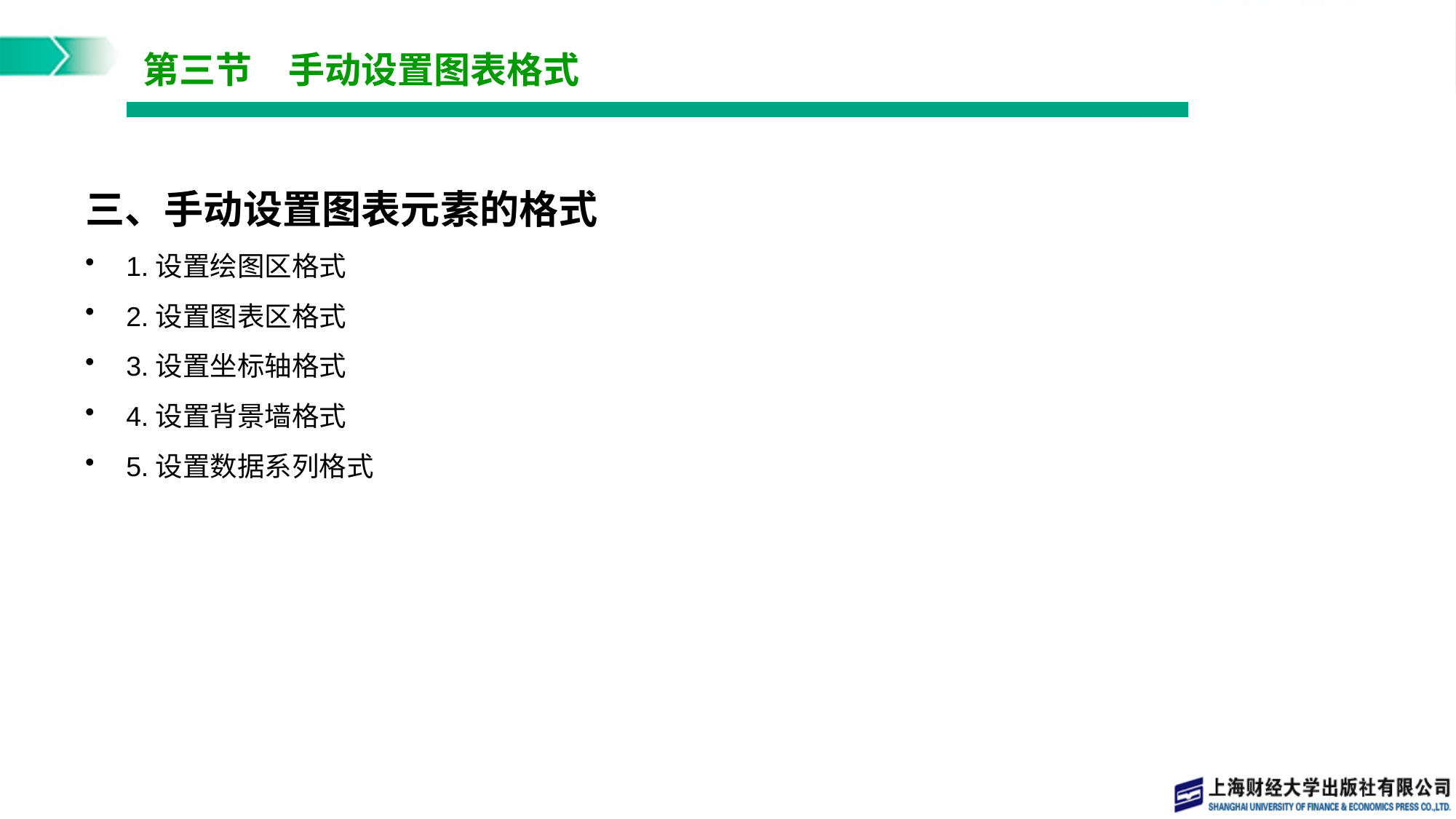

# 第三节　手动设置图表格式
三、手动设置图表元素的格式
1.设置绘图区格式
2.设置图表区格式
3.设置坐标轴格式
4.设置背景墙格式
5.设置数据系列格式